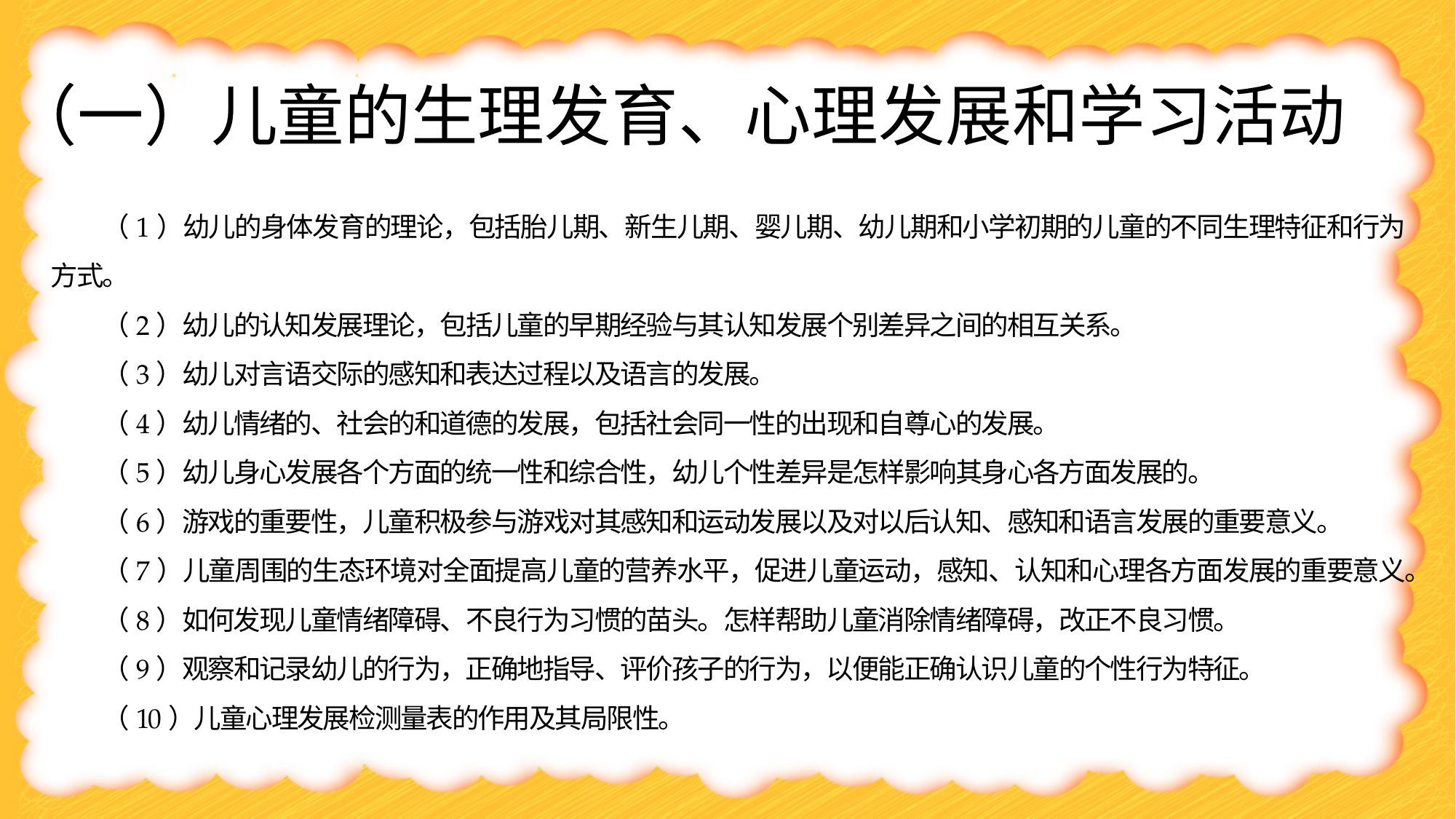

# （一）儿童的生理发育、心理发展和学习活动
（1）幼儿的身体发育的理论，包括胎儿期、新生儿期、婴儿期、幼儿期和小学初期的儿童的不同生理特征和行为方式。
（2）幼儿的认知发展理论，包括儿童的早期经验与其认知发展个别差异之间的相互关系。
（3）幼儿对言语交际的感知和表达过程以及语言的发展。
（4）幼儿情绪的、社会的和道德的发展，包括社会同一性的出现和自尊心的发展。
（5）幼儿身心发展各个方面的统一性和综合性，幼儿个性差异是怎样影响其身心各方面发展的。
（6）游戏的重要性，儿童积极参与游戏对其感知和运动发展以及对以后认知、感知和语言发展的重要意义。
（7）儿童周围的生态环境对全面提高儿童的营养水平，促进儿童运动，感知、认知和心理各方面发展的重要意义。
（8）如何发现儿童情绪障碍、不良行为习惯的苗头。怎样帮助儿童消除情绪障碍，改正不良习惯。
（9）观察和记录幼儿的行为，正确地指导、评价孩子的行为，以便能正确认识儿童的个性行为特征。
（10）儿童心理发展检测量表的作用及其局限性。